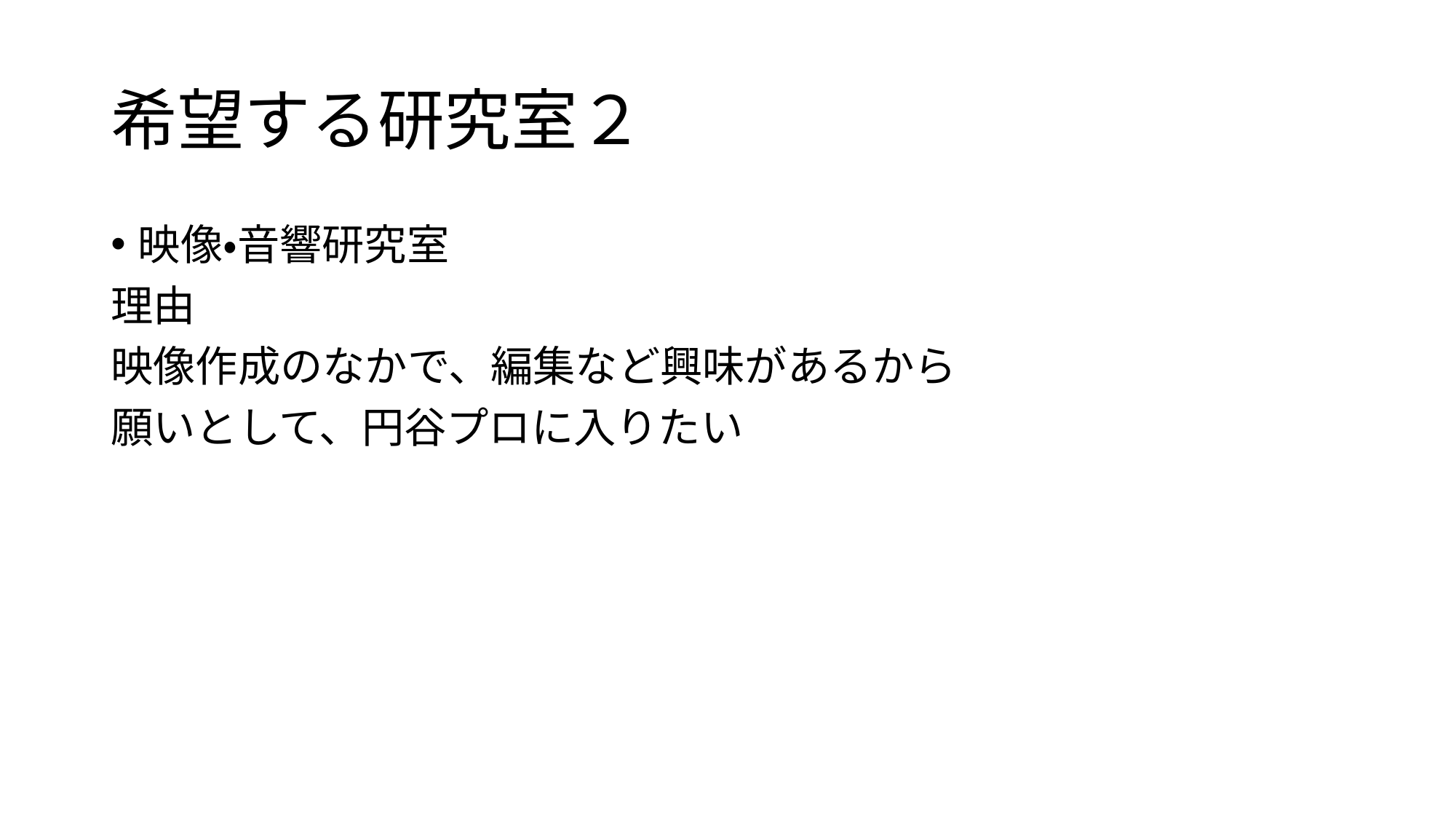

# 希望する研究室２
映像・音響研究室
理由
映像作成のなかで、編集など興味があるから
願いとして、円谷プロに入りたい